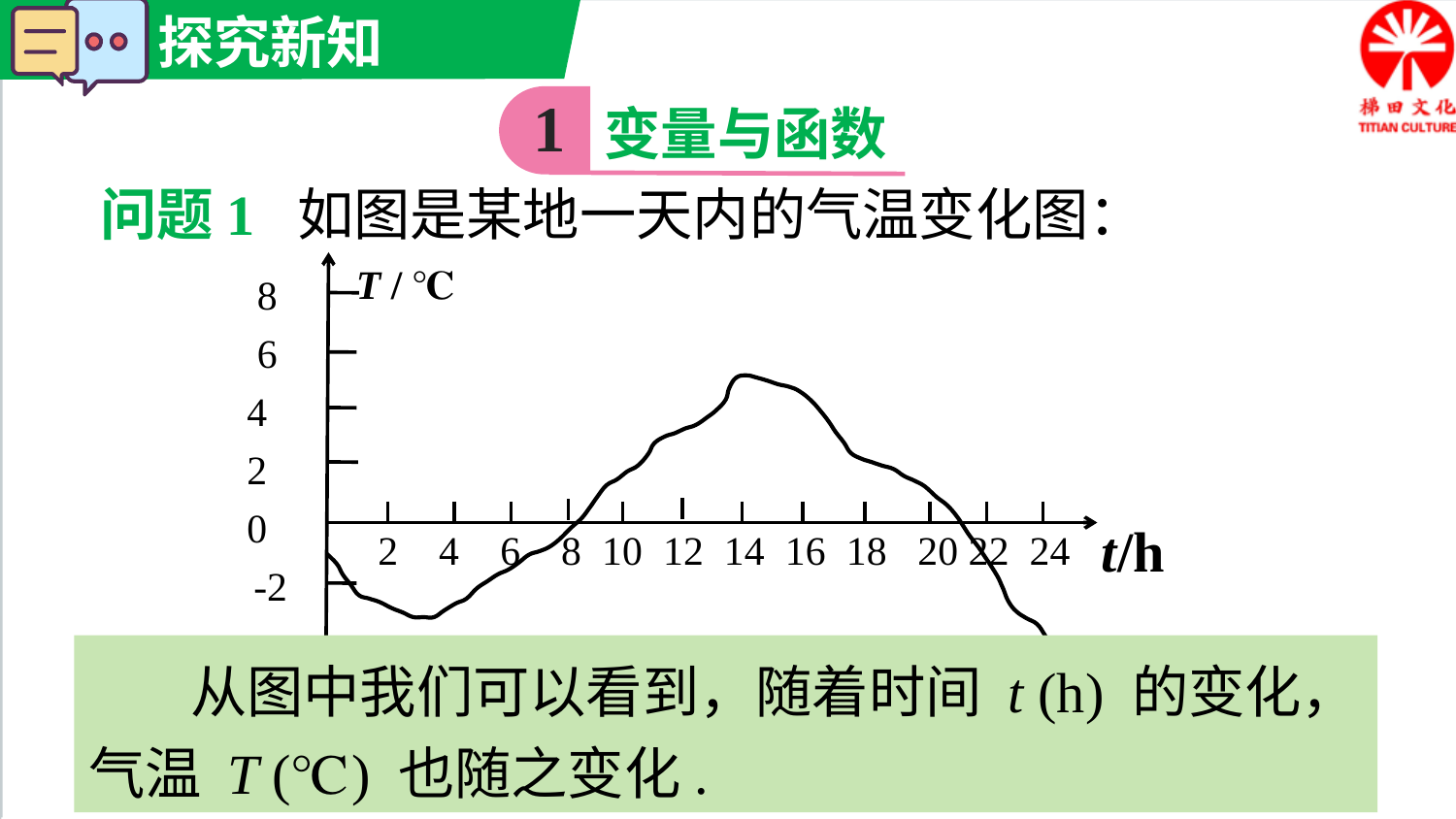

1

变量与函数
问题1  如图是某地一天内的气温变化图：
T / ℃

t/h
2    4    6    8  10  12  14  16  18   20 22  24
8
6
4
2
0
-2
-4
       从图中我们可以看到，随着时间 t (h) 的变化，气温 T (℃) 也随之变化.
思考  这张图告诉我们哪些信息 ?